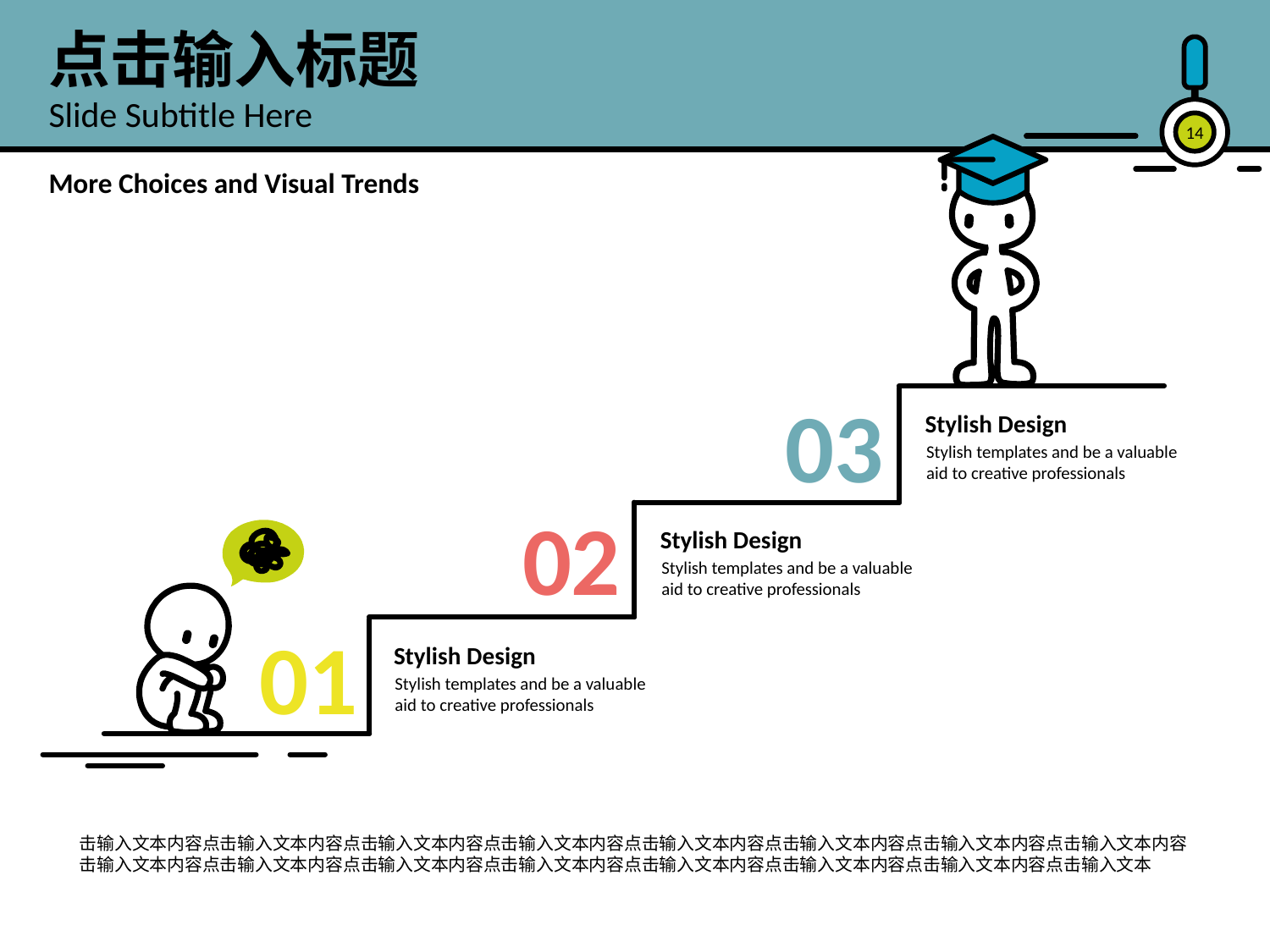

点击输入标题
Slide Subtitle Here
14

More Choices and Visual Trends
03
Stylish Design
Stylish templates and be a valuable aid to creative professionals
02

Stylish Design
Stylish templates and be a valuable aid to creative professionals
01
Stylish Design
Stylish templates and be a valuable aid to creative professionals
击输入文本内容点击输入文本内容点击输入文本内容点击输入文本内容点击输入文本内容点击输入文本内容点击输入文本内容点击输入文本内容击输入文本内容点击输入文本内容点击输入文本内容点击输入文本内容点击输入文本内容点击输入文本内容点击输入文本内容点击输入文本